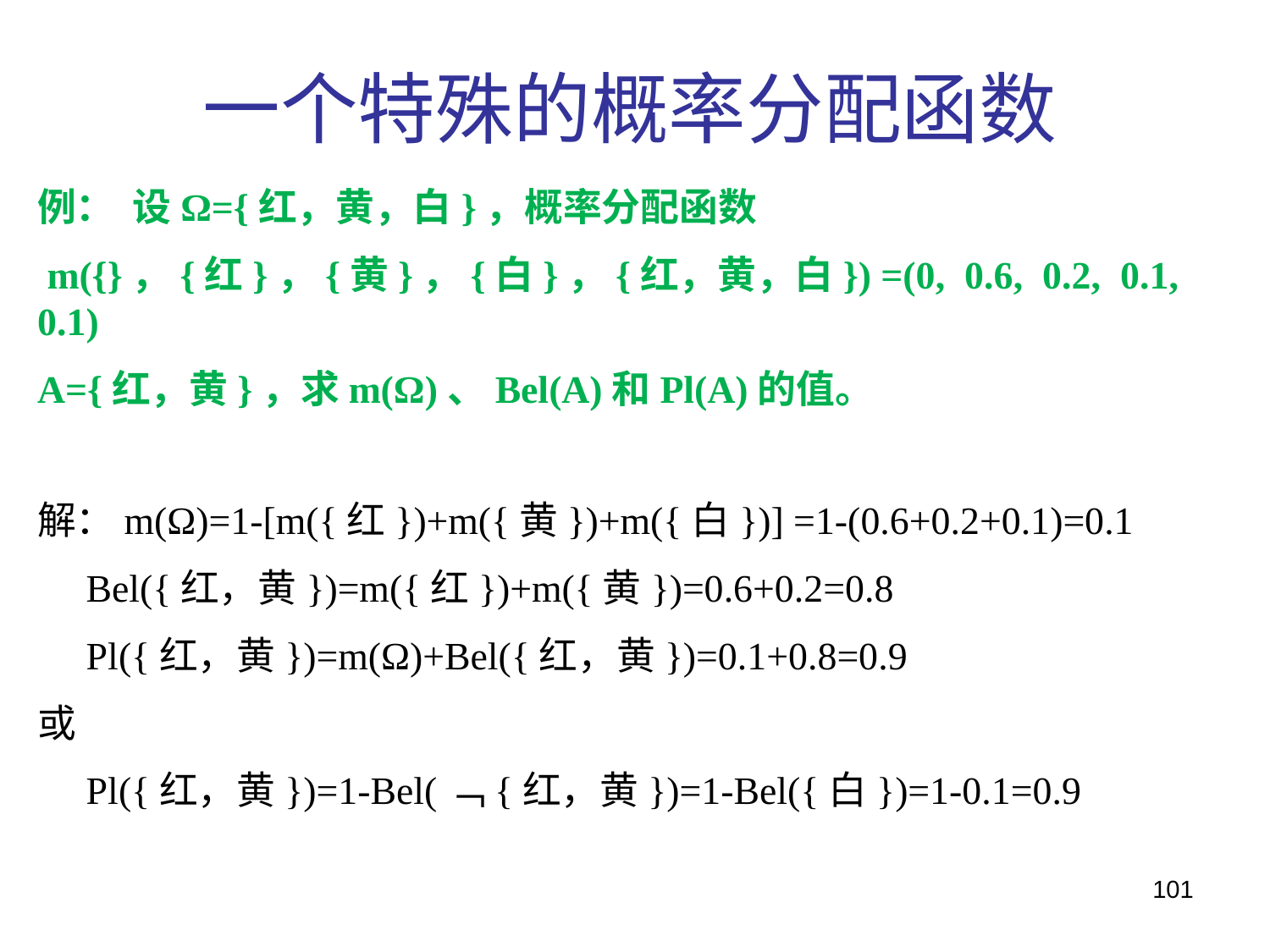

一个特殊的概率分配函数
例：  设Ω={红，黄，白}，概率分配函数
 m({}，{红}，{黄}，{白}，{红，黄，白}) =(0,  0.6,  0.2,  0.1,  0.1)
A={红，黄}，求m(Ω)、Bel(A)和Pl(A)的值。

解：m(Ω)=1-[m({红})+m({黄})+m({白})] =1-(0.6+0.2+0.1)=0.1
     Bel({红，黄})=m({红})+m({黄})=0.6+0.2=0.8
     Pl({红，黄})=m(Ω)+Bel({红，黄})=0.1+0.8=0.9
或
     Pl({红，黄})=1-Bel(﹁{红，黄})=1-Bel({白})=1-0.1=0.9
101